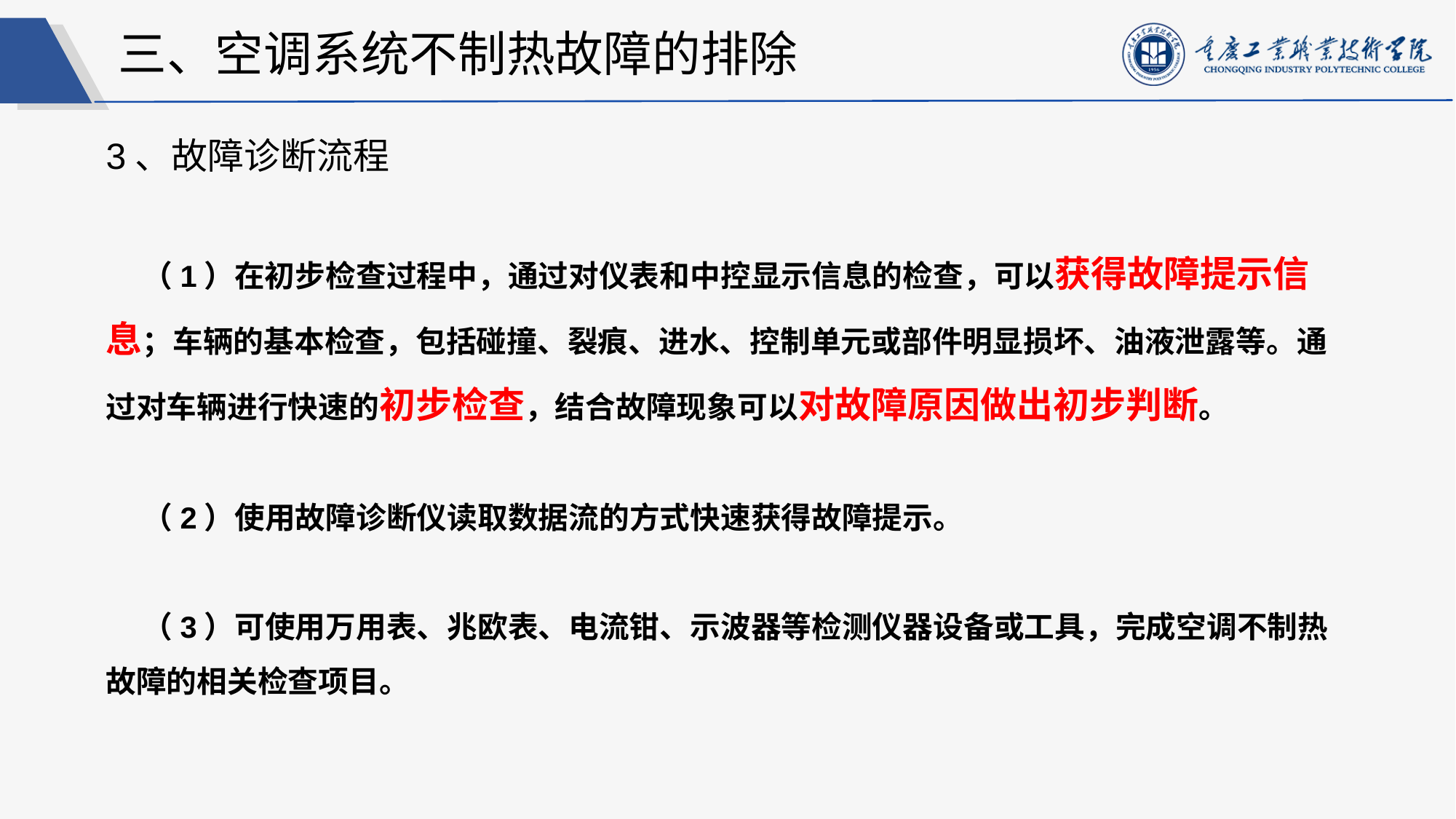

三、空调系统不制热故障的排除
3、故障诊断流程
（1）在初步检查过程中，通过对仪表和中控显示信息的检查，可以获得故障提示信息；车辆的基本检查，包括碰撞、裂痕、进水、控制单元或部件明显损坏、油液泄露等。通过对车辆进行快速的初步检查，结合故障现象可以对故障原因做出初步判断。

（2）使用故障诊断仪读取数据流的方式快速获得故障提示。

（3）可使用万用表、兆欧表、电流钳、示波器等检测仪器设备或工具，完成空调不制热故障的相关检查项目。